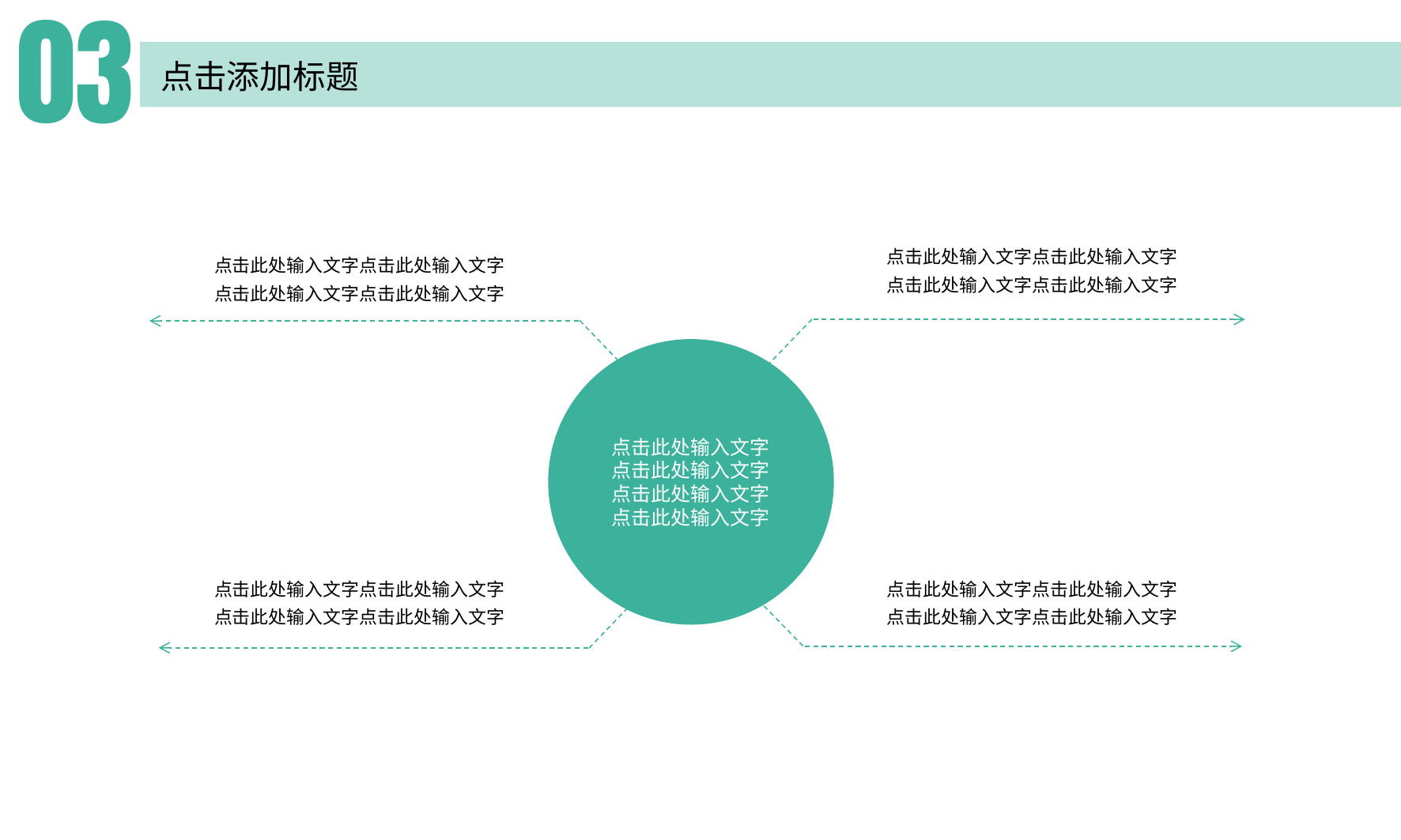

03

点击添加标题
点击此处输入文字点击此处输入文字
点击此处输入文字点击此处输入文字
点击此处输入文字点击此处输入文字
点击此处输入文字点击此处输入文字
点击此处输入文字
点击此处输入文字
点击此处输入文字
点击此处输入文字
点击此处输入文字点击此处输入文字
点击此处输入文字点击此处输入文字
点击此处输入文字点击此处输入文字
点击此处输入文字点击此处输入文字